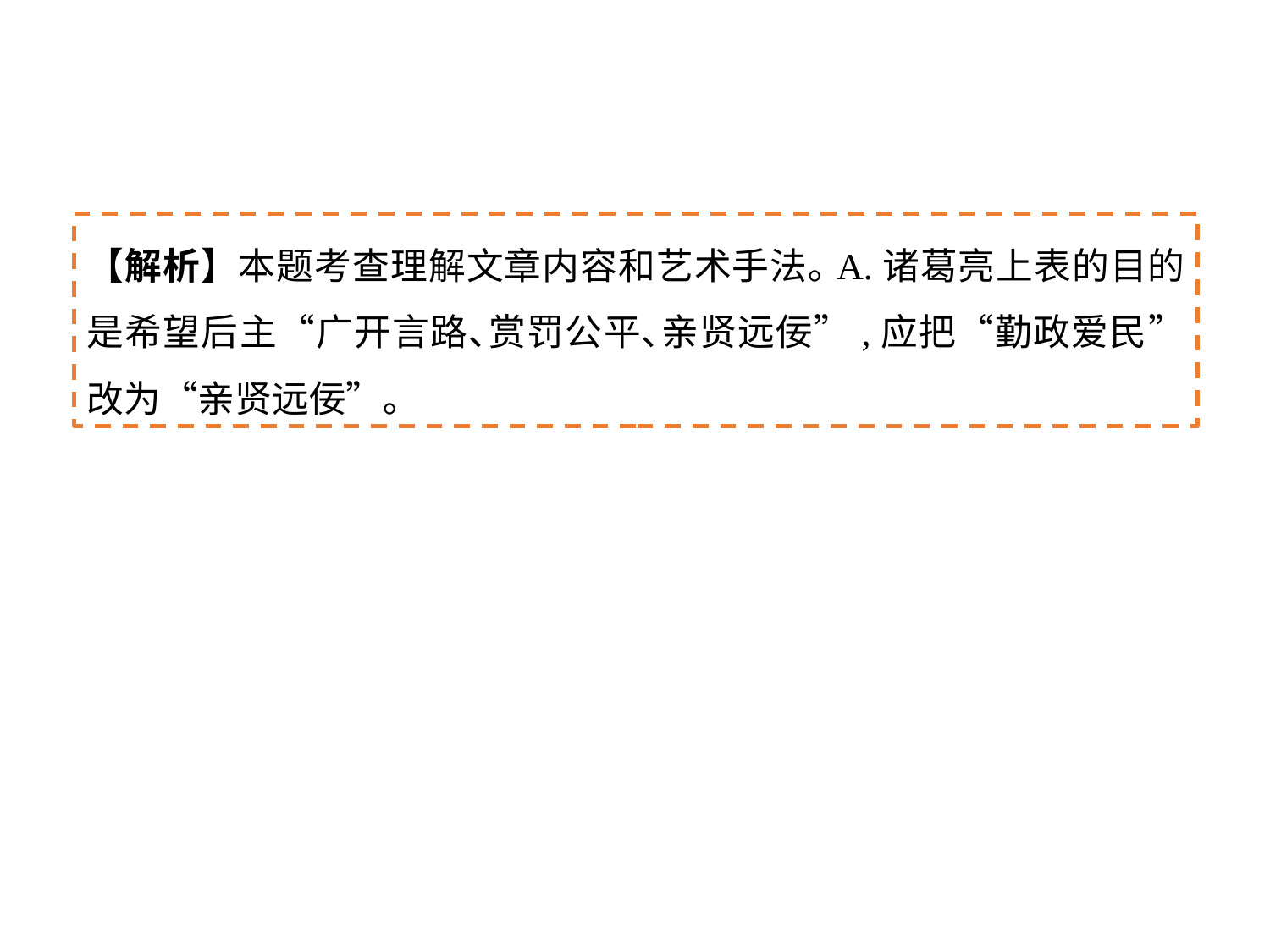

【解析】本题考查理解文章内容和艺术手法｡A.诸葛亮上表的目的是希望后主“广开言路､赏罚公平､亲贤远佞”,应把“勤政爱民”改为“亲贤远佞”｡